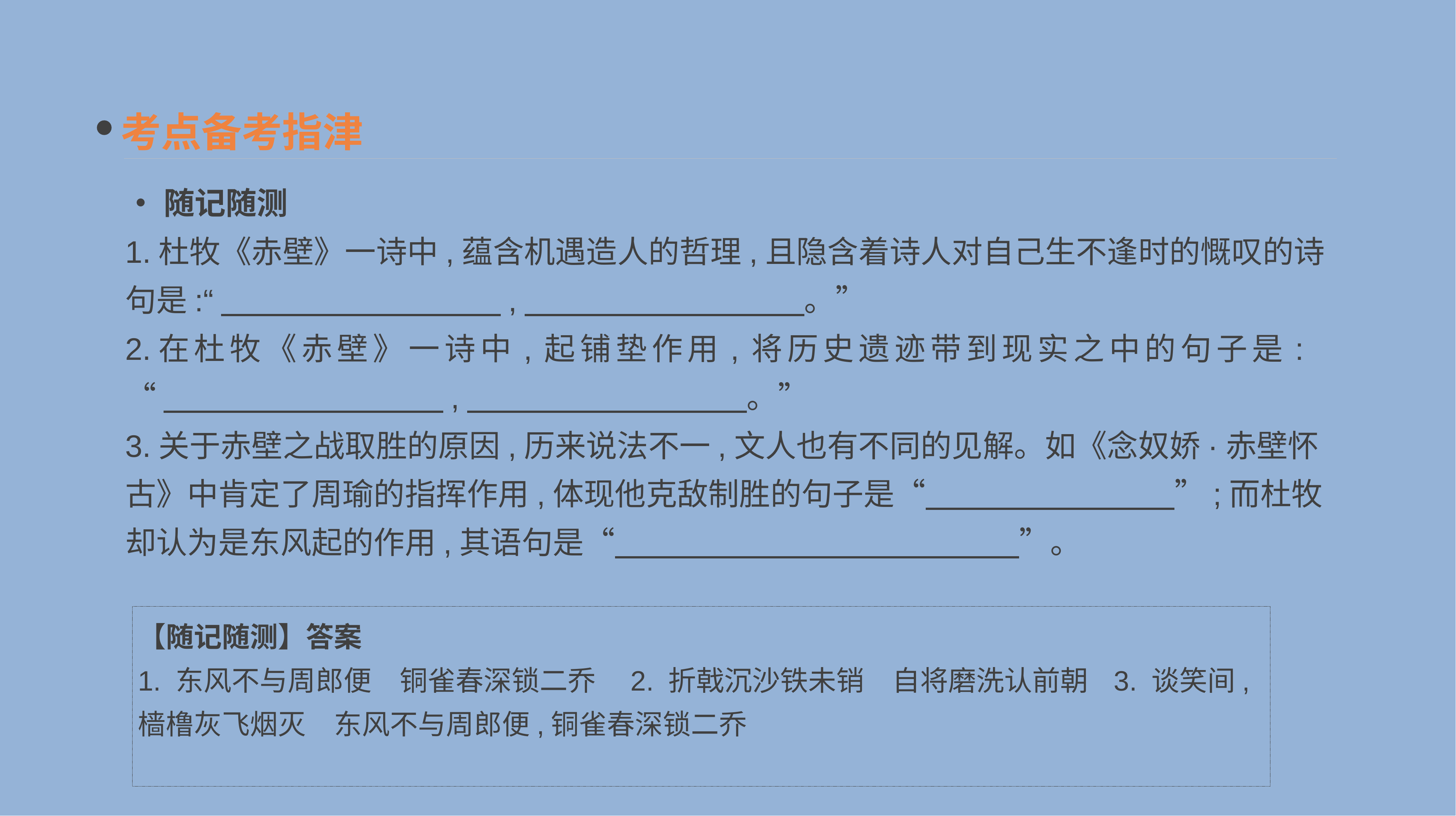

考点备考指津

•随记随测
1.杜牧《赤壁》一诗中,蕴含机遇造人的哲理,且隐含着诗人对自己生不逢时的慨叹的诗句是:“　　　　　　　　　,　　　　　　　　　。”
2.在杜牧《赤壁》一诗中,起铺垫作用,将历史遗迹带到现实之中的句子是:
“　　　　　　　　　,　　　　　　　　　。”
3.关于赤壁之战取胜的原因,历来说法不一,文人也有不同的见解。如《念奴娇·赤壁怀古》中肯定了周瑜的指挥作用,体现他克敌制胜的句子是“　　　　　　　　”;而杜牧却认为是东风起的作用,其语句是“　　　　　　　　　　　　　”。

【随记随测】答案
1. 东风不与周郎便　铜雀春深锁二乔　2. 折戟沉沙铁未销　自将磨洗认前朝   3. 谈笑间,樯橹灰飞烟灭　东风不与周郎便,铜雀春深锁二乔